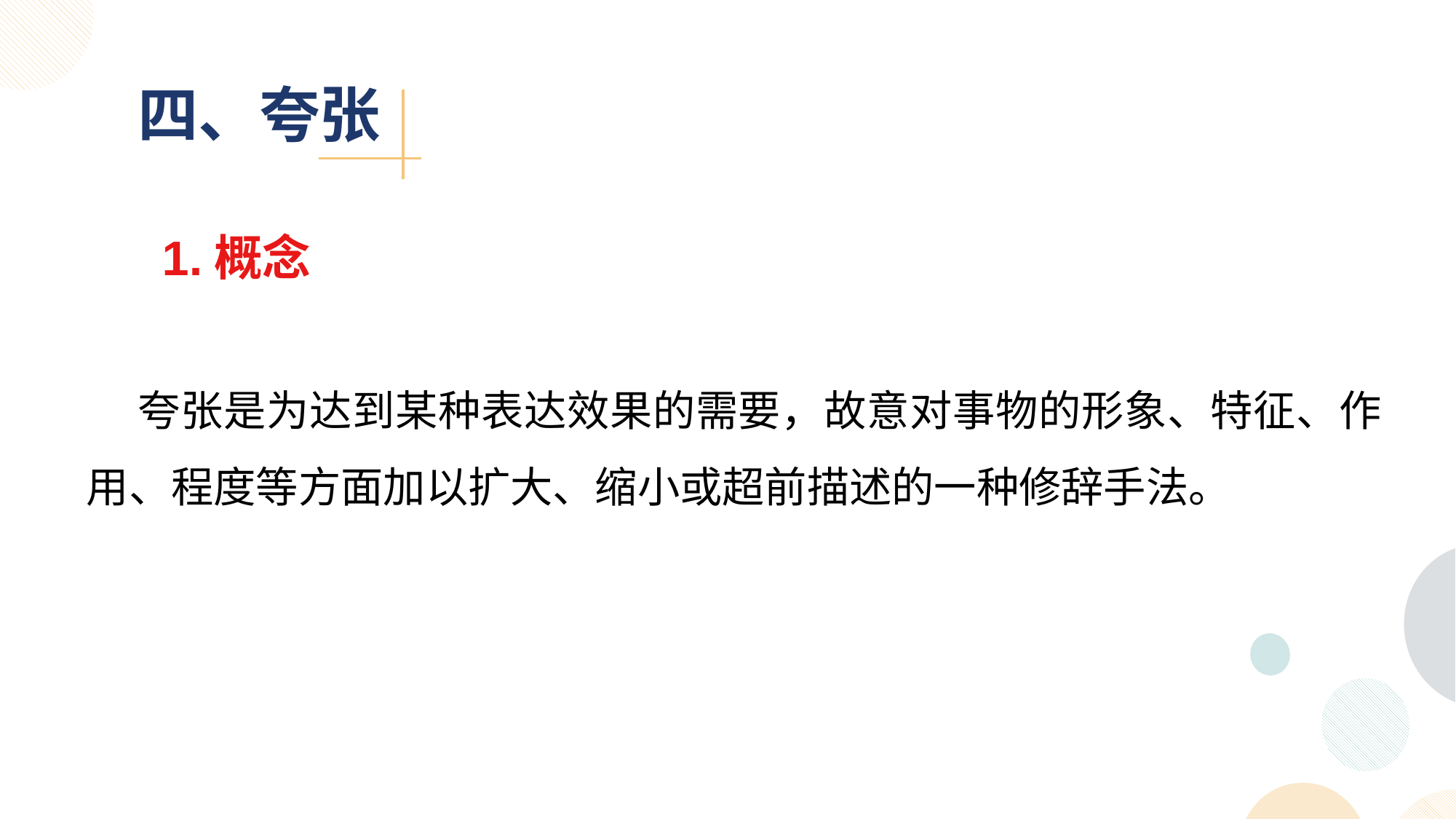

四、夸张
1.概念
    夸张是为达到某种表达效果的需要，故意对事物的形象、特征、作用、程度等方面加以扩大、缩小或超前描述的一种修辞手法。